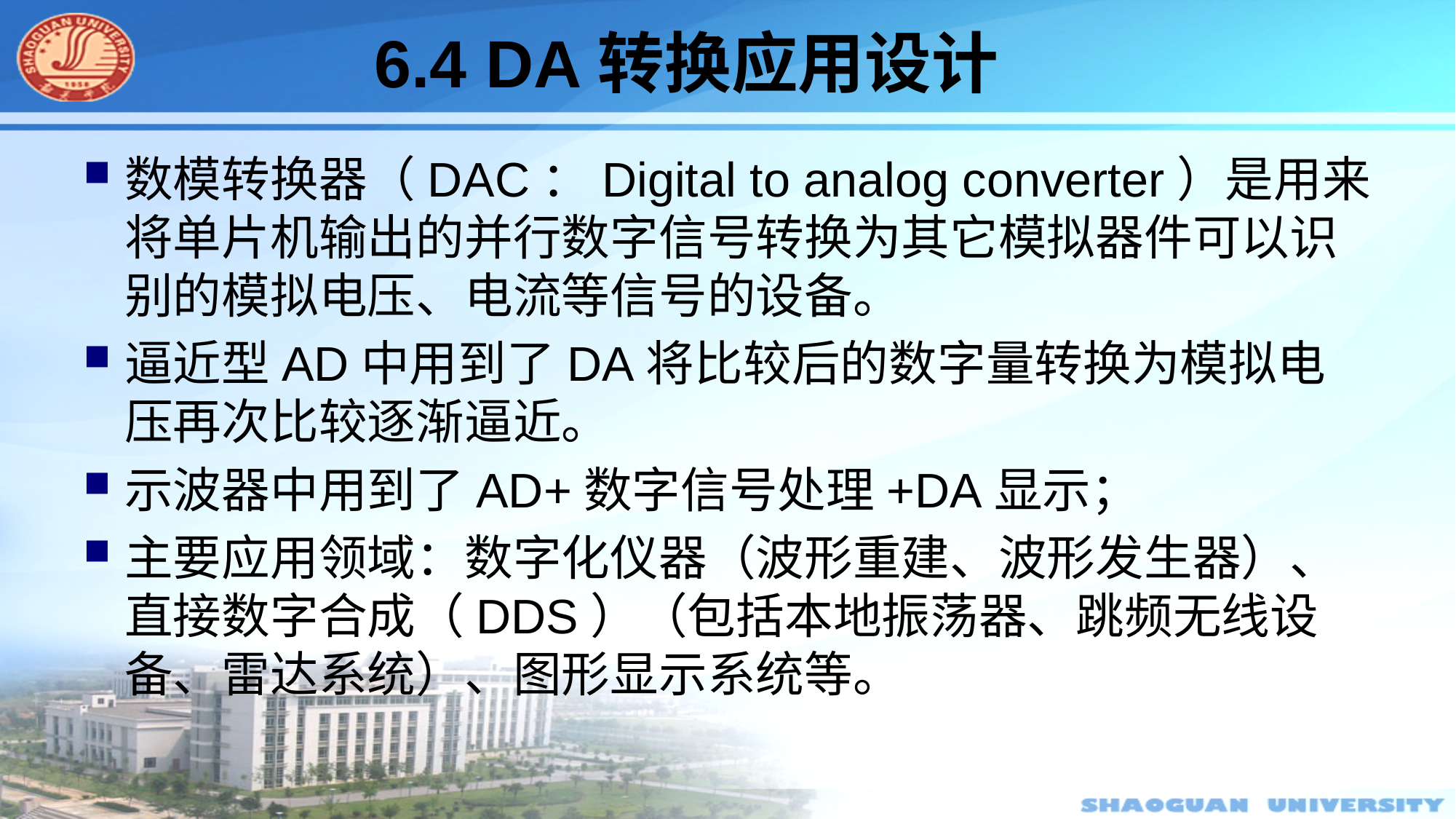

# 6.4 DA转换应用设计
数模转换器（DAC：Digital to analog converter）是用来将单片机输出的并行数字信号转换为其它模拟器件可以识别的模拟电压、电流等信号的设备。
逼近型AD中用到了DA将比较后的数字量转换为模拟电压再次比较逐渐逼近。
示波器中用到了AD+数字信号处理+DA显示；
主要应用领域：数字化仪器（波形重建、波形发生器）、直接数字合成（DDS）（包括本地振荡器、跳频无线设备、雷达系统）、图形显示系统等。